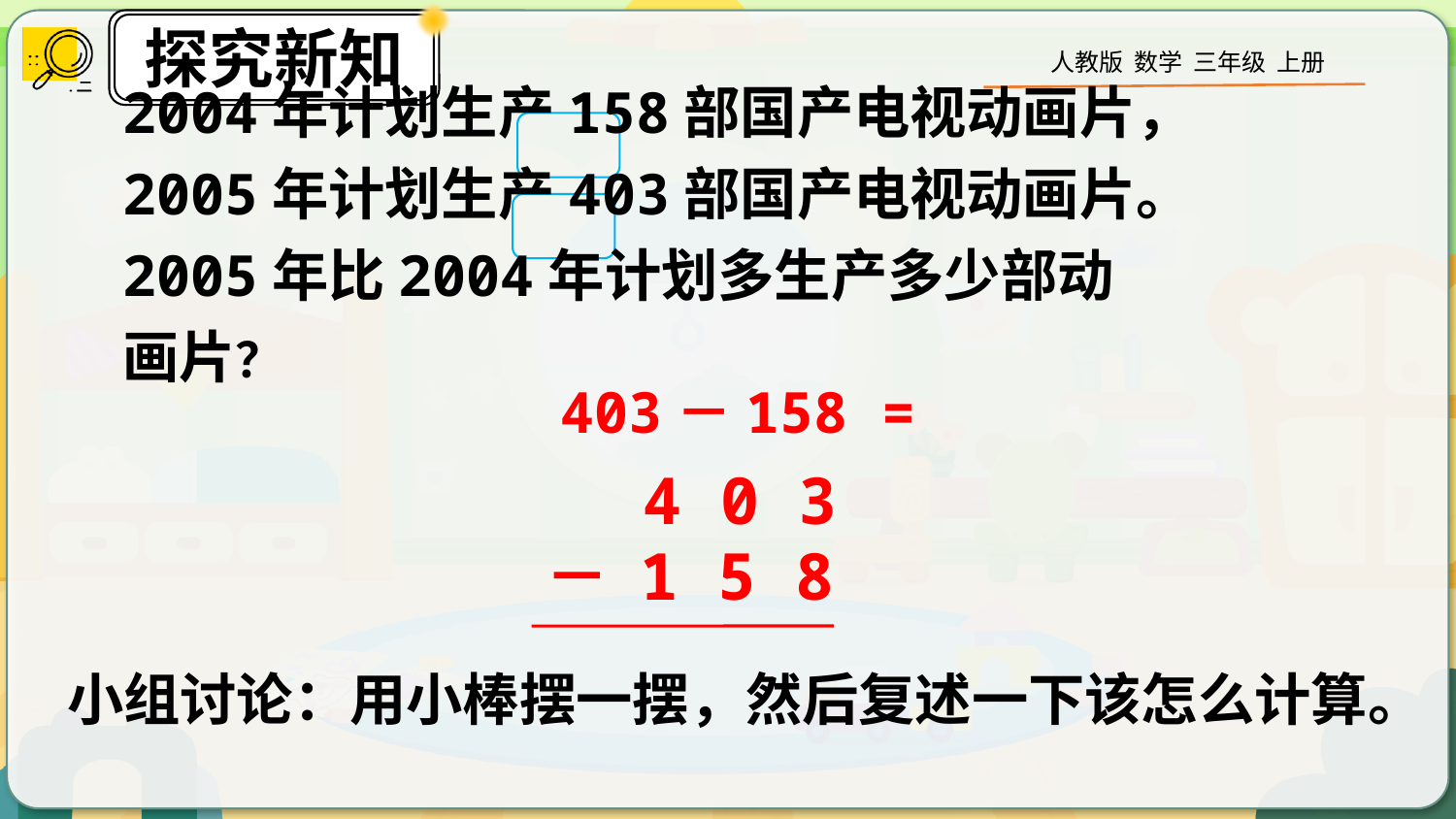

2004年计划生产158部国产电视动画片，2005年计划生产403部国产电视动画片。2005年比2004年计划多生产多少部动画片？

403－158 =
4 0 3
－ 1 5 8
小组讨论：用小棒摆一摆，然后复述一下该怎么计算。